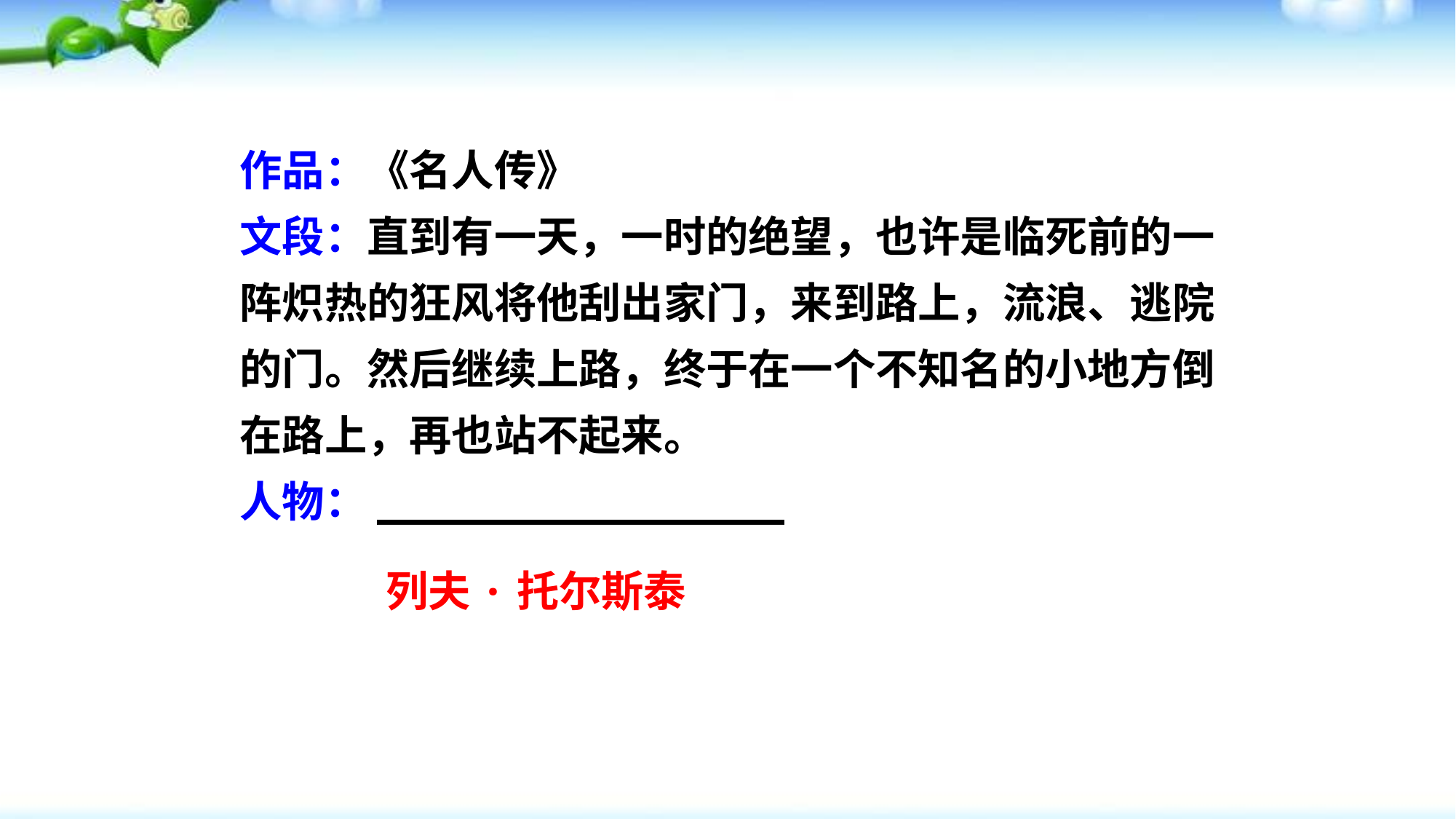

作品：《名人传》
文段：直到有一天，一时的绝望，也许是临死前的一阵炽热的狂风将他刮出家门，来到路上，流浪、逃院的门。然后继续上路，终于在一个不知名的小地方倒在路上，再也站不起来。
人物：________________
状元成才路
状元成才路
状元成才路
状元成才路
状元成才路
状元成才路
状元成才路
状元成才路
状元成才路
状元成才路
状元成才路
状元成才路
状元成才路
状元成才路
状元成才路
状元成才路
状元成才路
状元成才路
状元成才路
状元成才路
状元成才路
状元成才路
状元成才路
状元成才路
状元成才路
状元成才路
状元成才路
状元成才路
状元成才路
状元成才路
状元成才路
状元成才路
状元成才路
状元成才路
状元成才路
状元成才路
状元成才路
状元成才路
状元成才路
状元成才路
状元成才路
状元成才路
状元成才路
状元成才路
状元成才路
状元成才路
状元成才路
状元成才路
状元成才路
状元成才路
状元成才路
状元成才路
状元成才路
状元成才路
状元成才路
状元成才路
状元成才路
状元成才路
状元成才路
状元成才路
状元成才路
状元成才路
状元成才路
状元成才路
状元成才路
状元成才路
状元成才路
状元成才路
状元成才路
状元成才路
状元成才路
状元成才路
状元成才路
状元成才路
状元成才路
状元成才路
状元成才路
状元成才路
状元成才路
状元成才路
状元成才路
状元成才路
状元成才路
状元成才路
列夫·托尔斯泰
状元成才路
状元成才路
状元成才路
状元成才路
状元成才路
状元成才路
状元成才路
状元成才路
状元成才路
状元成才路
状元成才路
状元成才路
状元成才路
状元成才路
状元成才路
状元成才路